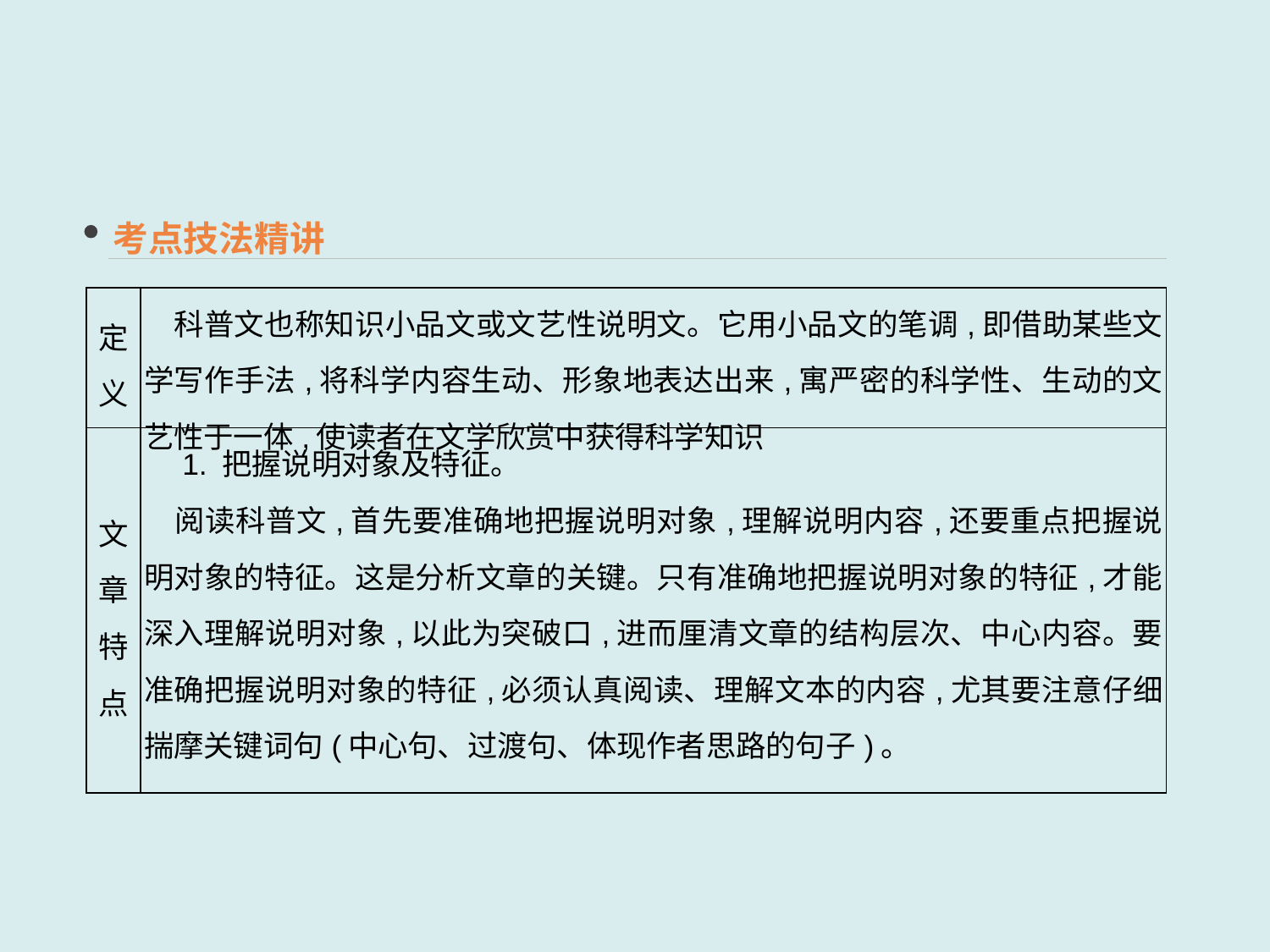

考点技法精讲

| 定义 | 科普文也称知识小品文或文艺性说明文。它用小品文的笔调,即借助某些文学写作手法,将科学内容生动、形象地表达出来,寓严密的科学性、生动的文艺性于一体,使读者在文学欣赏中获得科学知识 |
| --- | --- |
| 文章 特点 | 1. 把握说明对象及特征。 　阅读科普文,首先要准确地把握说明对象,理解说明内容,还要重点把握说明对象的特征。这是分析文章的关键。只有准确地把握说明对象的特征,才能深入理解说明对象,以此为突破口,进而厘清文章的结构层次、中心内容。要准确把握说明对象的特征,必须认真阅读、理解文本的内容,尤其要注意仔细揣摩关键词句(中心句、过渡句、体现作者思路的句子)。 |